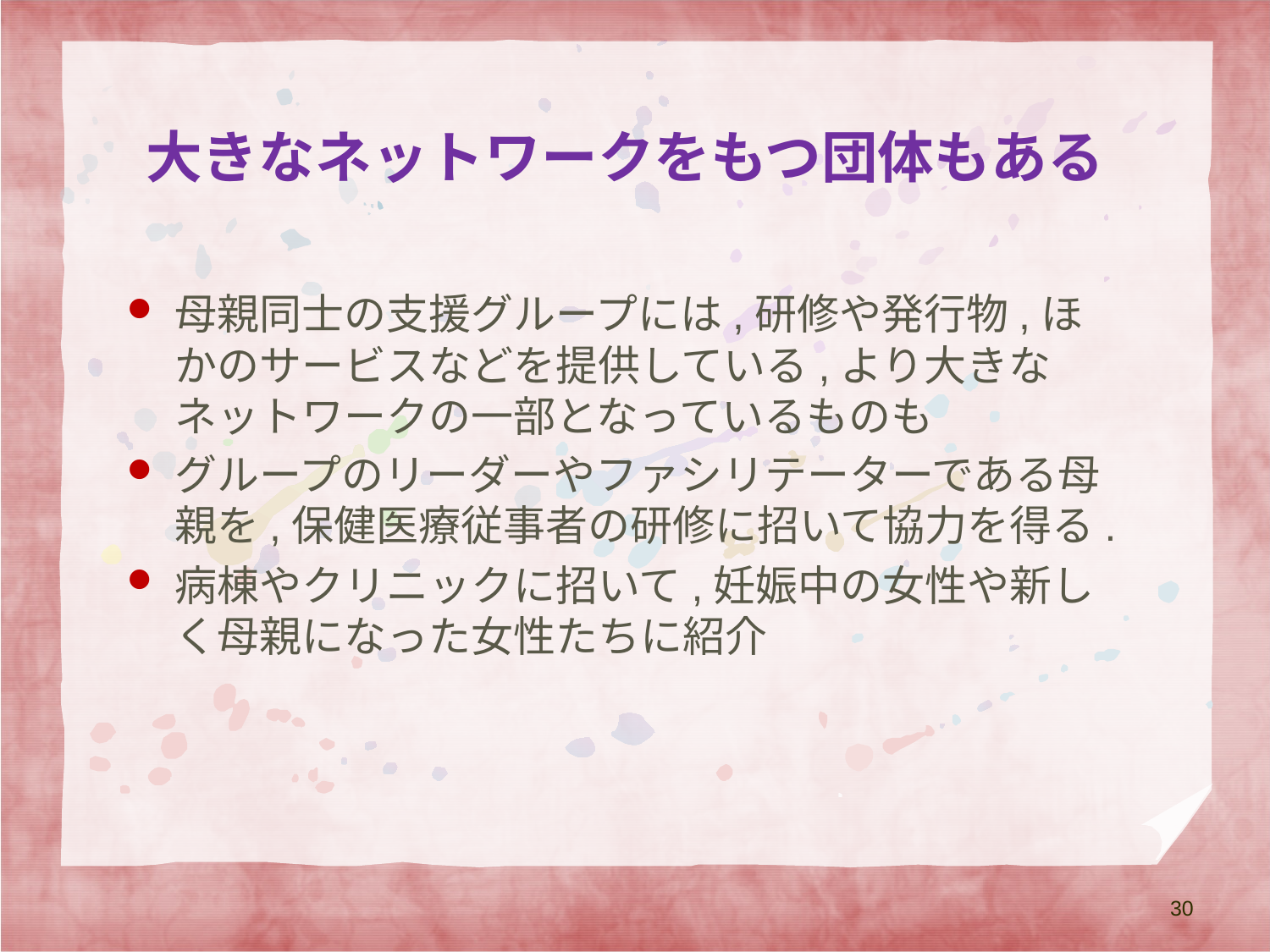

# 大きなネットワークをもつ団体もある
母親同士の支援グループには,研修や発行物,ほかのサービスなどを提供している,より大きなネットワークの一部となっているものも
グループのリーダーやファシリテーターである母親を,保健医療従事者の研修に招いて協力を得る.
病棟やクリニックに招いて,妊娠中の女性や新しく母親になった女性たちに紹介
30